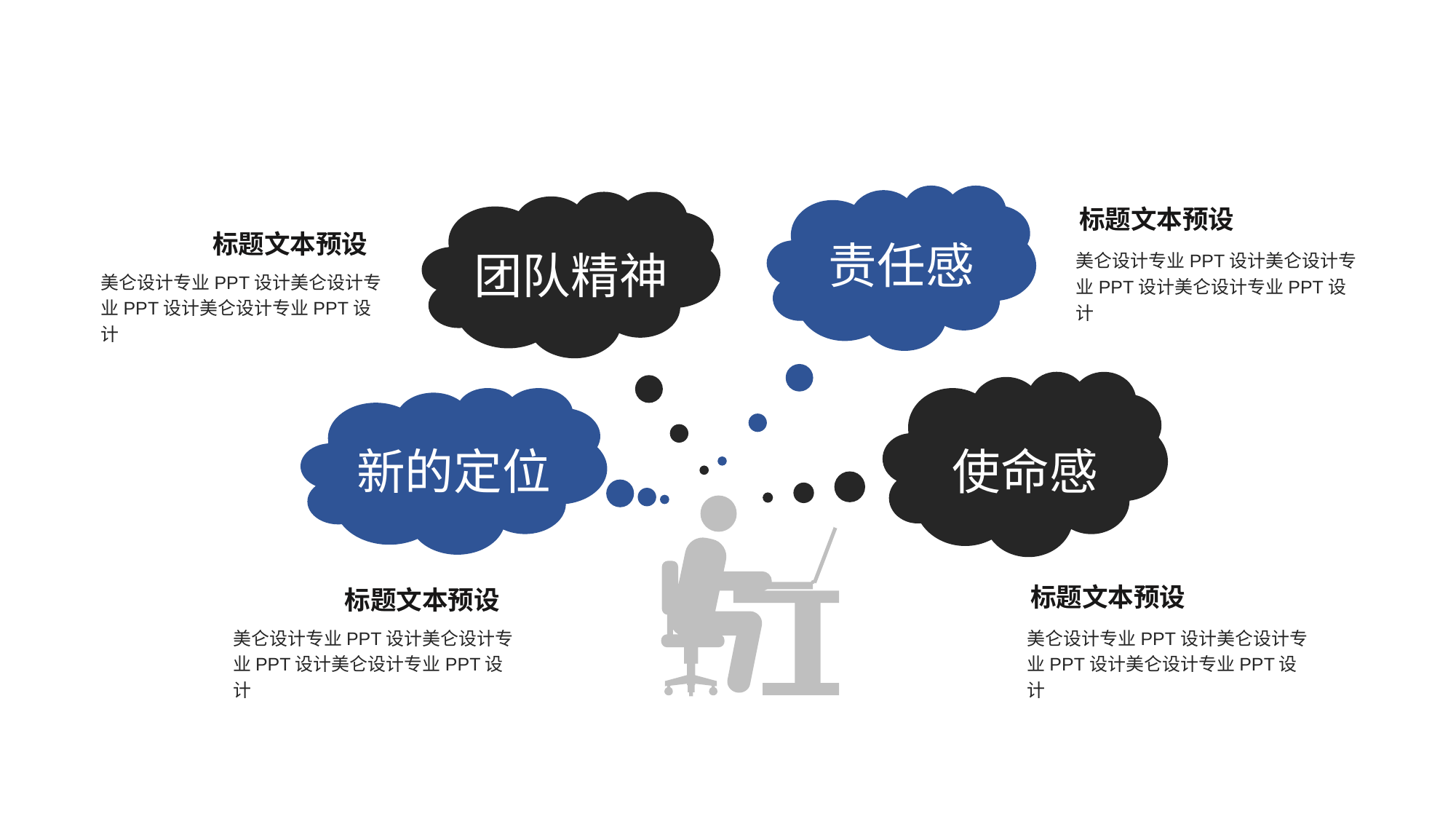

责任感

团队精神
标题文本预设
标题文本预设
美仑设计专业PPT设计美仑设计专业PPT设计美仑设计专业PPT设计
美仑设计专业PPT设计美仑设计专业PPT设计美仑设计专业PPT设计

使命感

新的定位

标题文本预设
标题文本预设
美仑设计专业PPT设计美仑设计专业PPT设计美仑设计专业PPT设计
美仑设计专业PPT设计美仑设计专业PPT设计美仑设计专业PPT设计